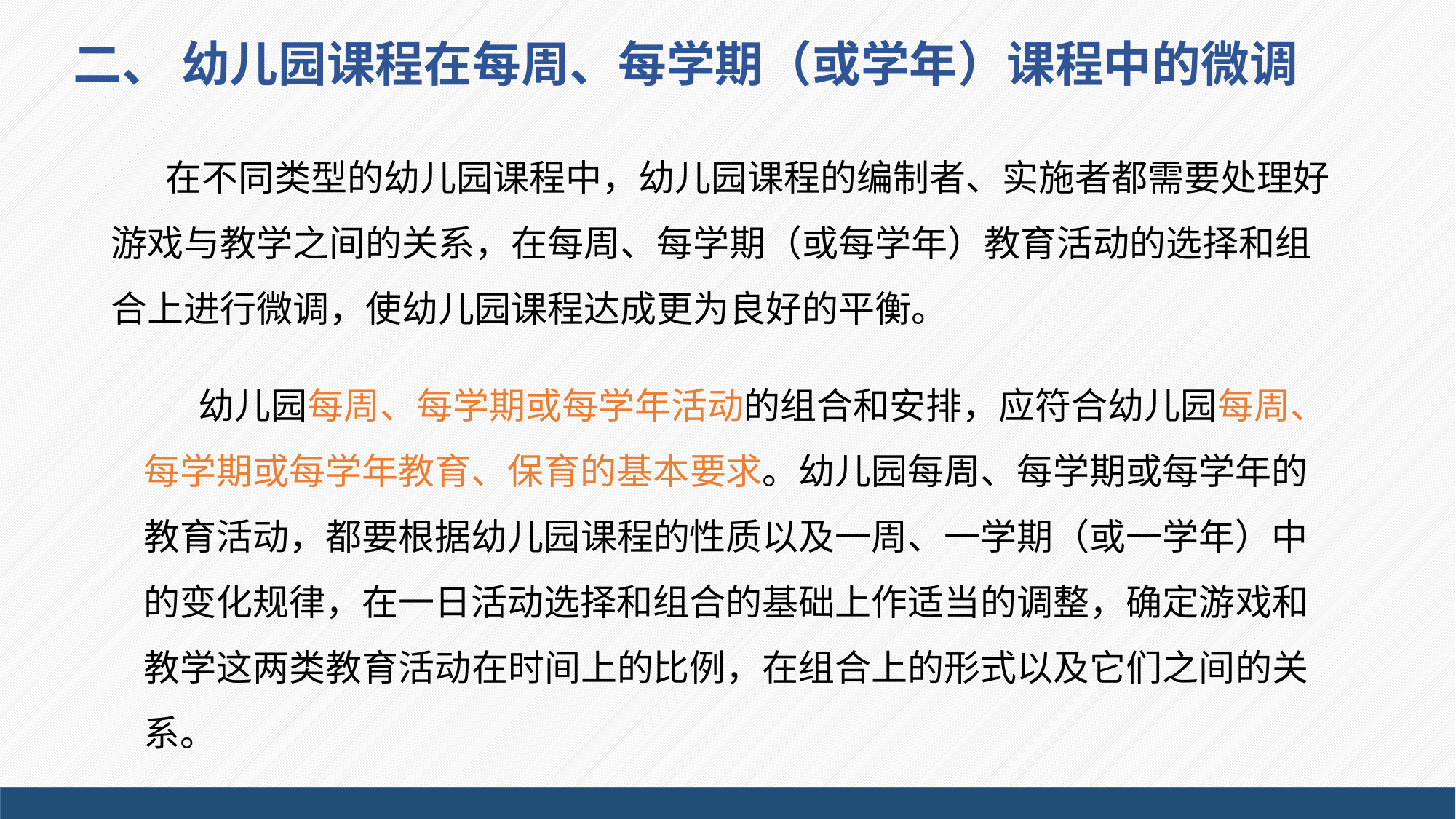

# 二、 幼儿园课程在每周、每学期（或学年）课程中的微调
在不同类型的幼儿园课程中，幼儿园课程的编制者、实施者都需要处理好游戏与教学之间的关系，在每周、每学期（或每学年）教育活动的选择和组合上进行微调，使幼儿园课程达成更为良好的平衡。
幼儿园每周、每学期或每学年活动的组合和安排，应符合幼儿园每周、每学期或每学年教育、保育的基本要求。幼儿园每周、每学期或每学年的教育活动，都要根据幼儿园课程的性质以及一周、一学期（或一学年）中的变化规律，在一日活动选择和组合的基础上作适当的调整，确定游戏和教学这两类教育活动在时间上的比例，在组合上的形式以及它们之间的关系。